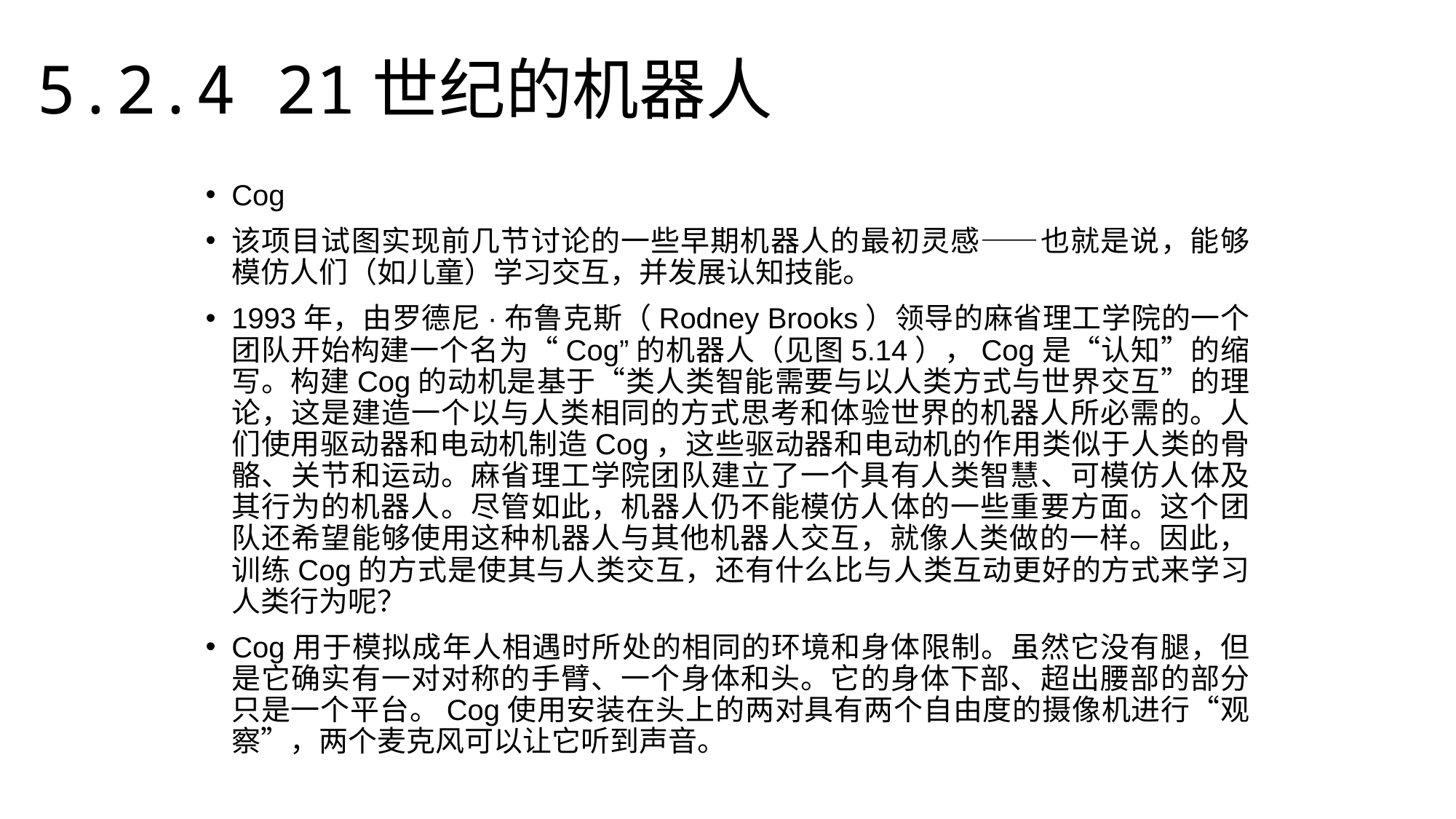

5.2.4 21世纪的机器人

Cog
该项目试图实现前几节讨论的一些早期机器人的最初灵感——也就是说，能够模仿人们（如儿童）学习交互，并发展认知技能。
1993年，由罗德尼·布鲁克斯（Rodney Brooks）领导的麻省理工学院的一个团队开始构建一个名为“Cog”的机器人（见图5.14），Cog是“认知”的缩写。构建Cog的动机是基于“类人类智能需要与以人类方式与世界交互”的理论，这是建造一个以与人类相同的方式思考和体验世界的机器人所必需的。人们使用驱动器和电动机制造Cog，这些驱动器和电动机的作用类似于人类的骨骼、关节和运动。麻省理工学院团队建立了一个具有人类智慧、可模仿人体及其行为的机器人。尽管如此，机器人仍不能模仿人体的一些重要方面。这个团队还希望能够使用这种机器人与其他机器人交互，就像人类做的一样。因此，训练Cog的方式是使其与人类交互，还有什么比与人类互动更好的方式来学习人类行为呢？
Cog用于模拟成年人相遇时所处的相同的环境和身体限制。虽然它没有腿，但是它确实有一对对称的手臂、一个身体和头。它的身体下部、超出腰部的部分只是一个平台。Cog使用安装在头上的两对具有两个自由度的摄像机进行“观察”，两个麦克风可以让它听到声音。